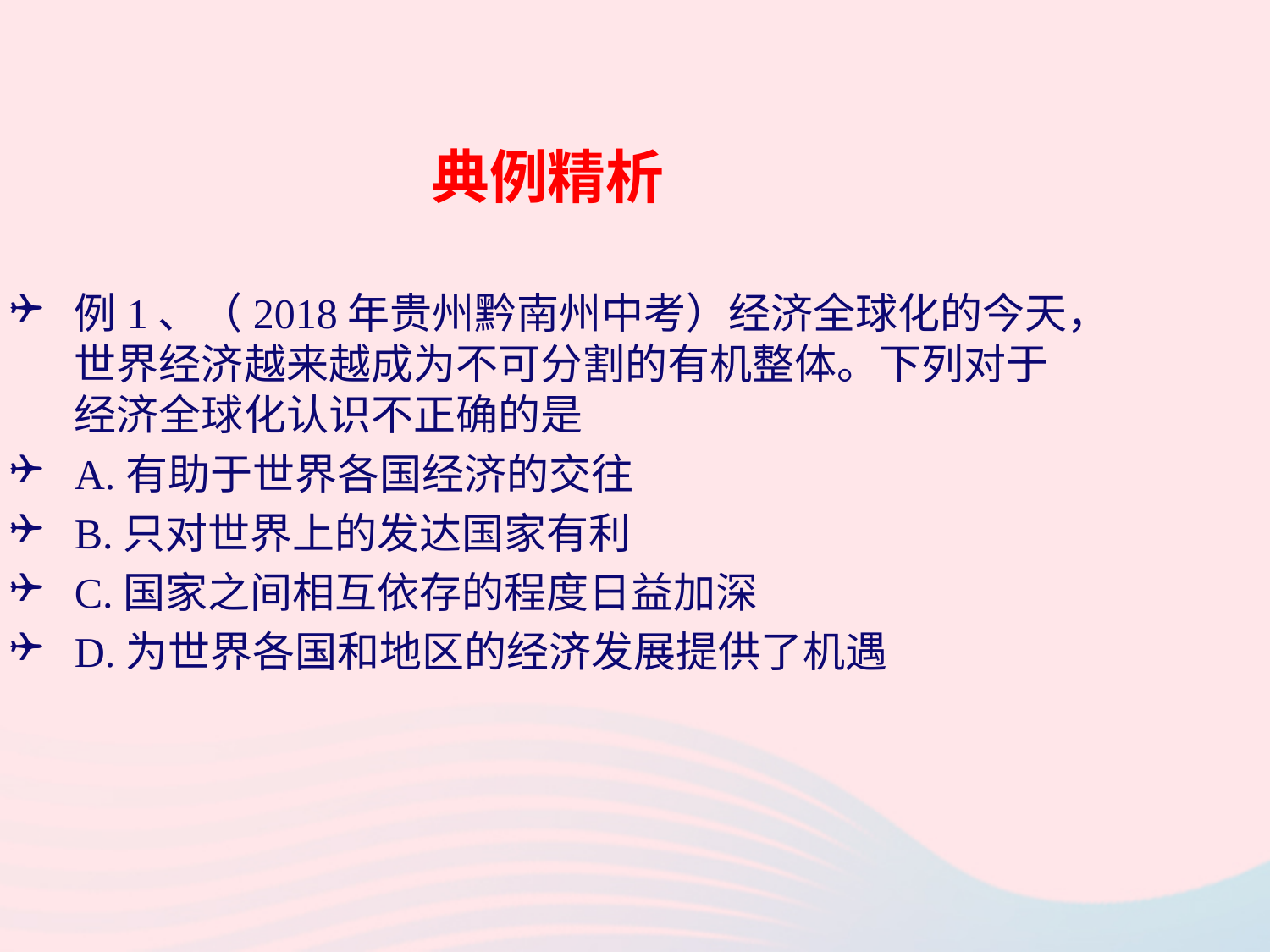

典例精析
例1、（2018年贵州黔南州中考）经济全球化的今天，世界经济越来越成为不可分割的有机整体。下列对于经济全球化认识不正确的是
A.有助于世界各国经济的交往
B.只对世界上的发达国家有利
C.国家之间相互依存的程度日益加深
D.为世界各国和地区的经济发展提供了机遇